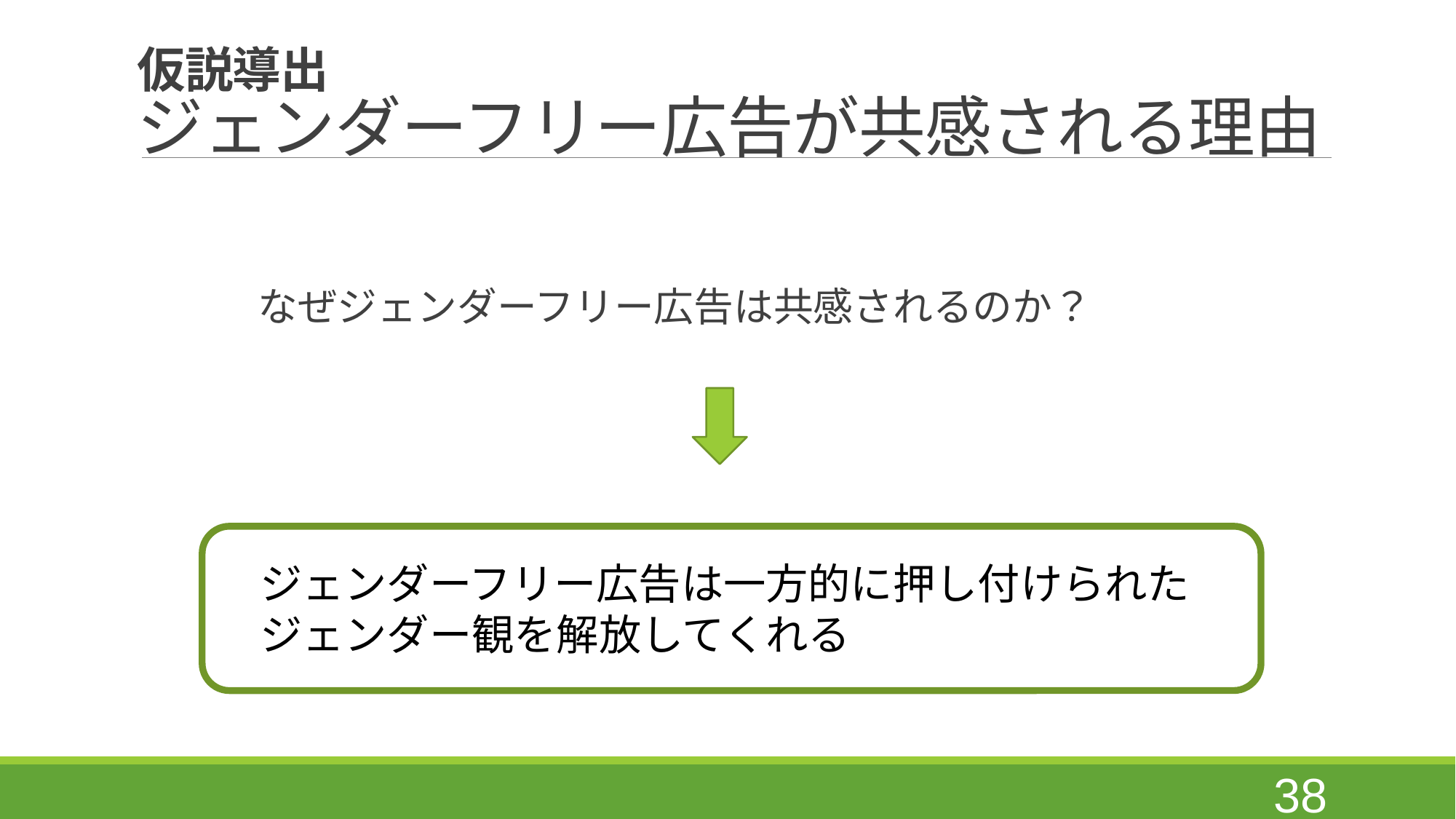

# 仮説導出 ジェンダーフリー広告が共感される理由
なぜジェンダーフリー広告は共感されるのか？

ジェンダーフリー広告は一方的に押し付けられたジェンダー観を解放してくれる
38